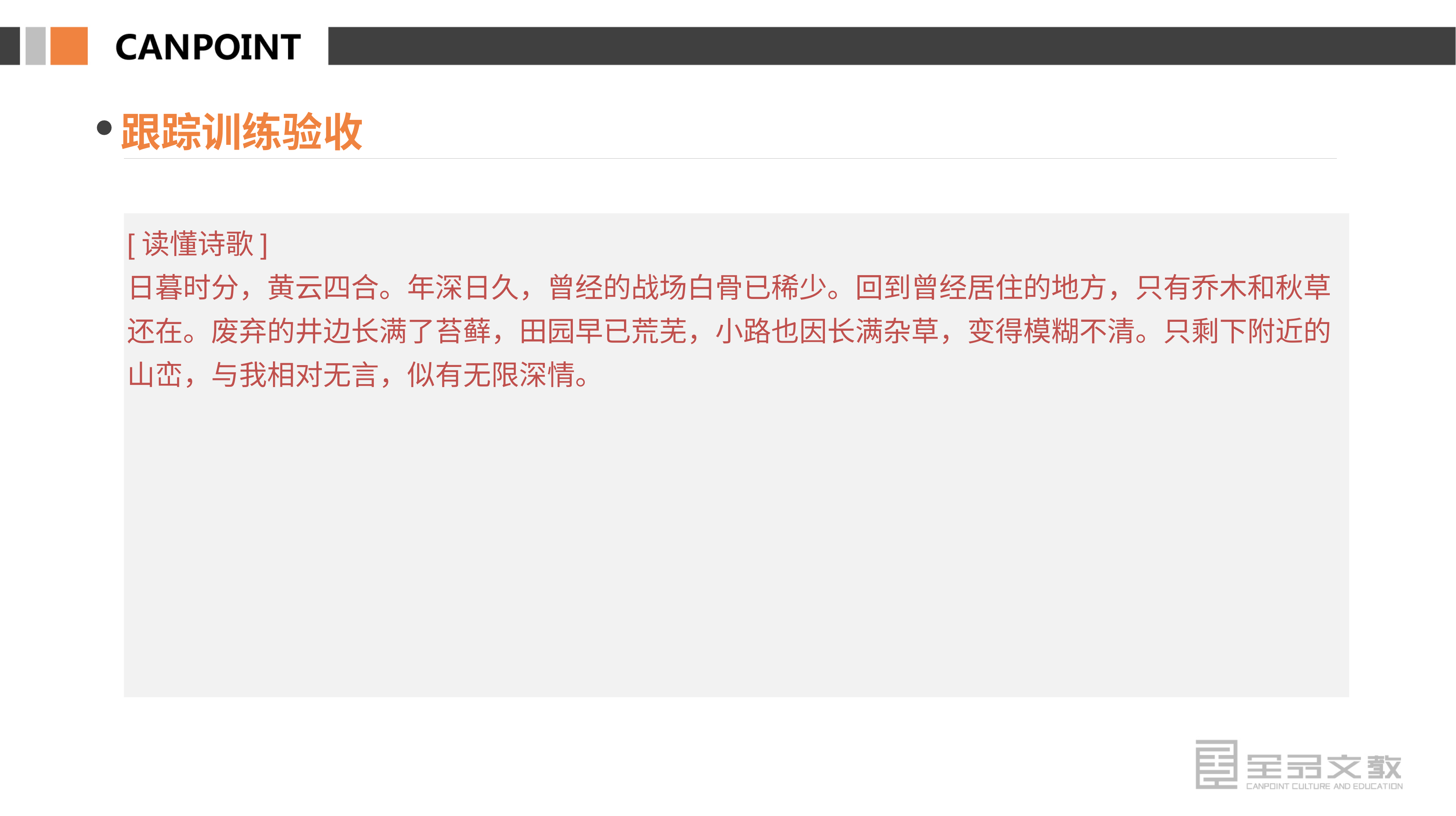

跟踪训练验收

[读懂诗歌]
日暮时分，黄云四合。年深日久，曾经的战场白骨已稀少。回到曾经居住的地方，只有乔木和秋草还在。废弃的井边长满了苔藓，田园早已荒芜，小路也因长满杂草，变得模糊不清。只剩下附近的山峦，与我相对无言，似有无限深情。